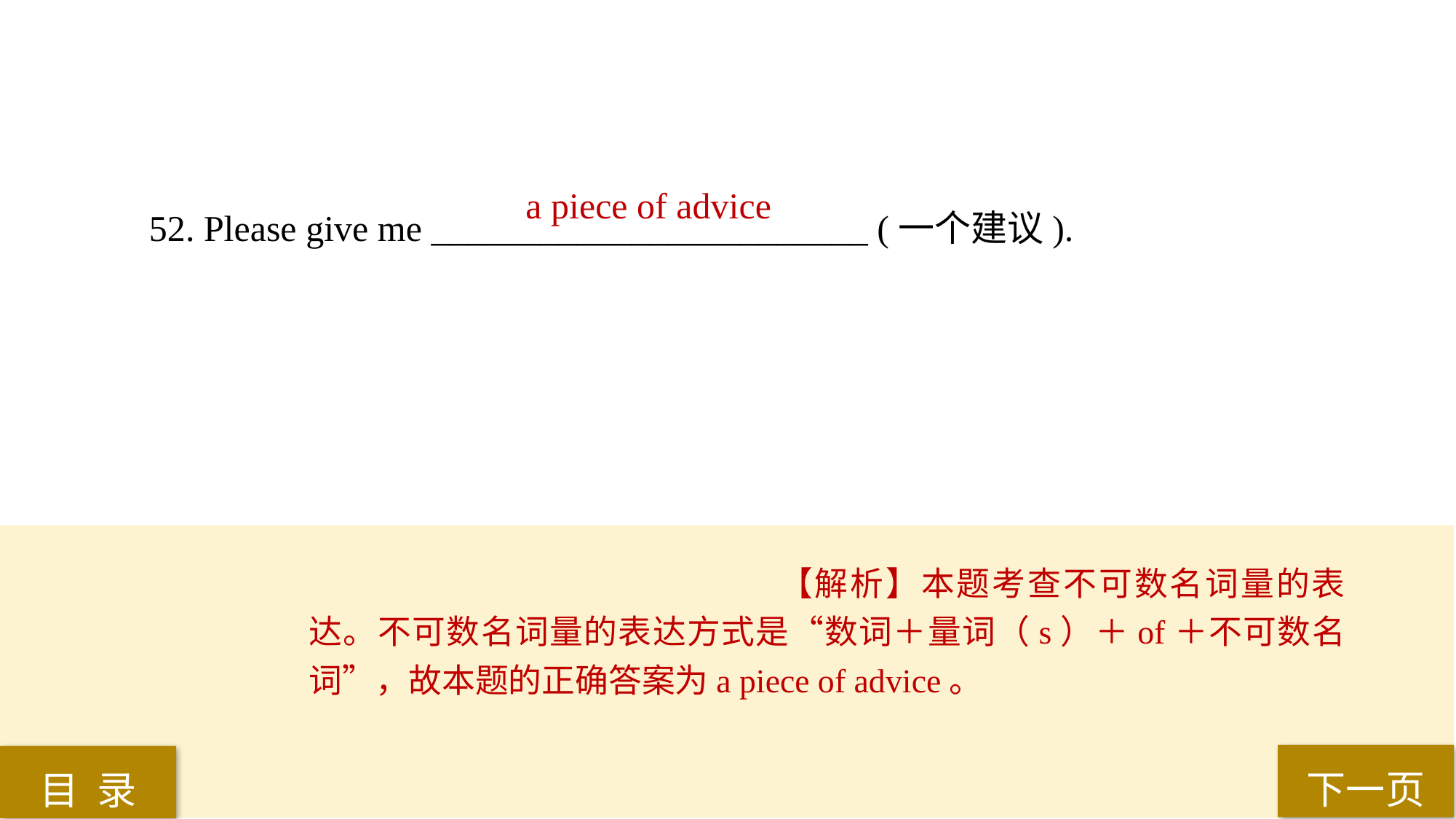

a piece of advice
52. Please give me ________________________ (一个建议).
【解析】本题考查不可数名词量的表达。不可数名词量的表达方式是“数词＋量词（s）＋of＋不可数名词”，故本题的正确答案为a piece of advice。